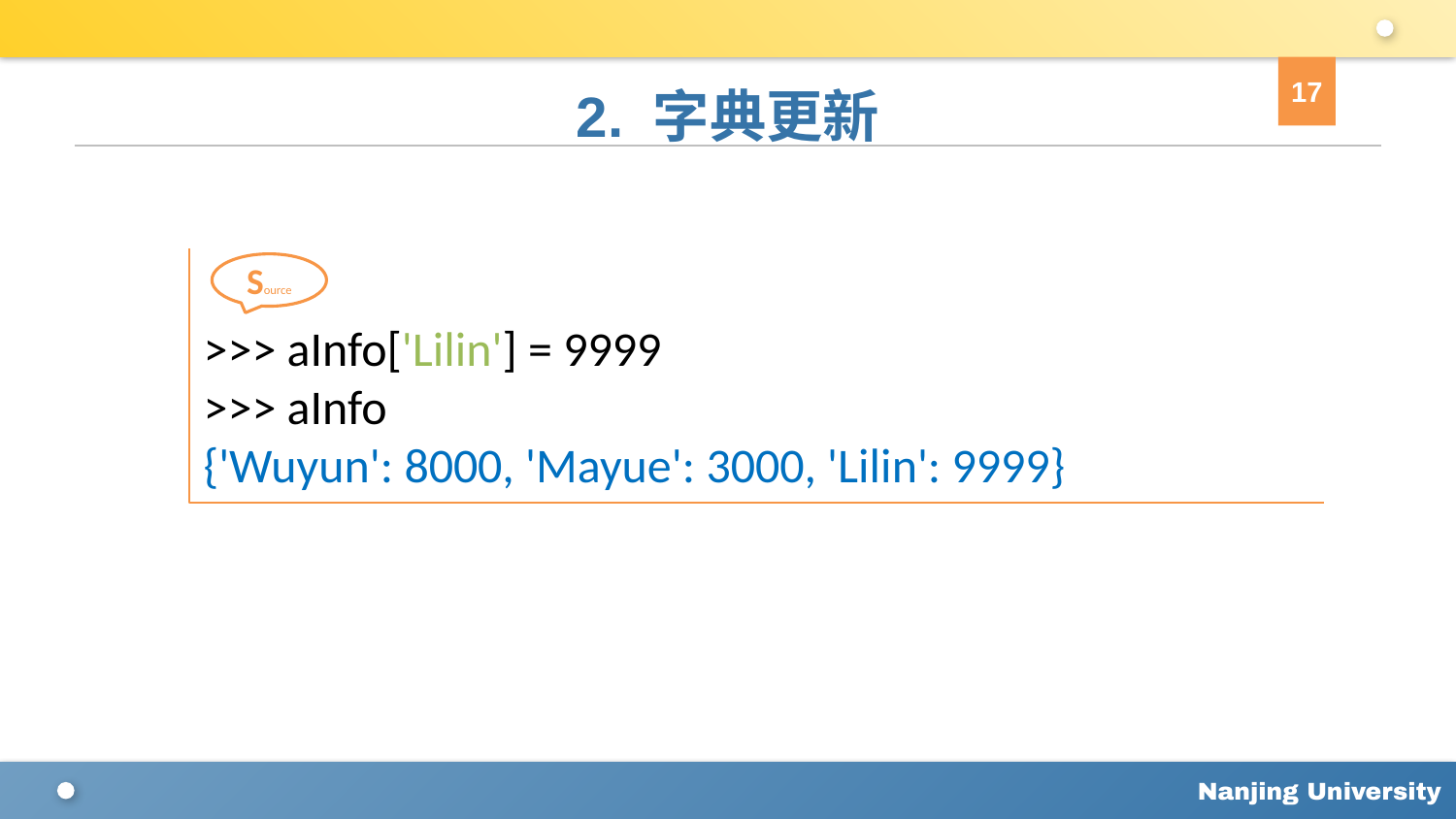

17
# 2. 字典更新

>>> aInfo['Lilin'] = 9999
>>> aInfo
{'Wuyun': 8000, 'Mayue': 3000, 'Lilin': 9999}
Source